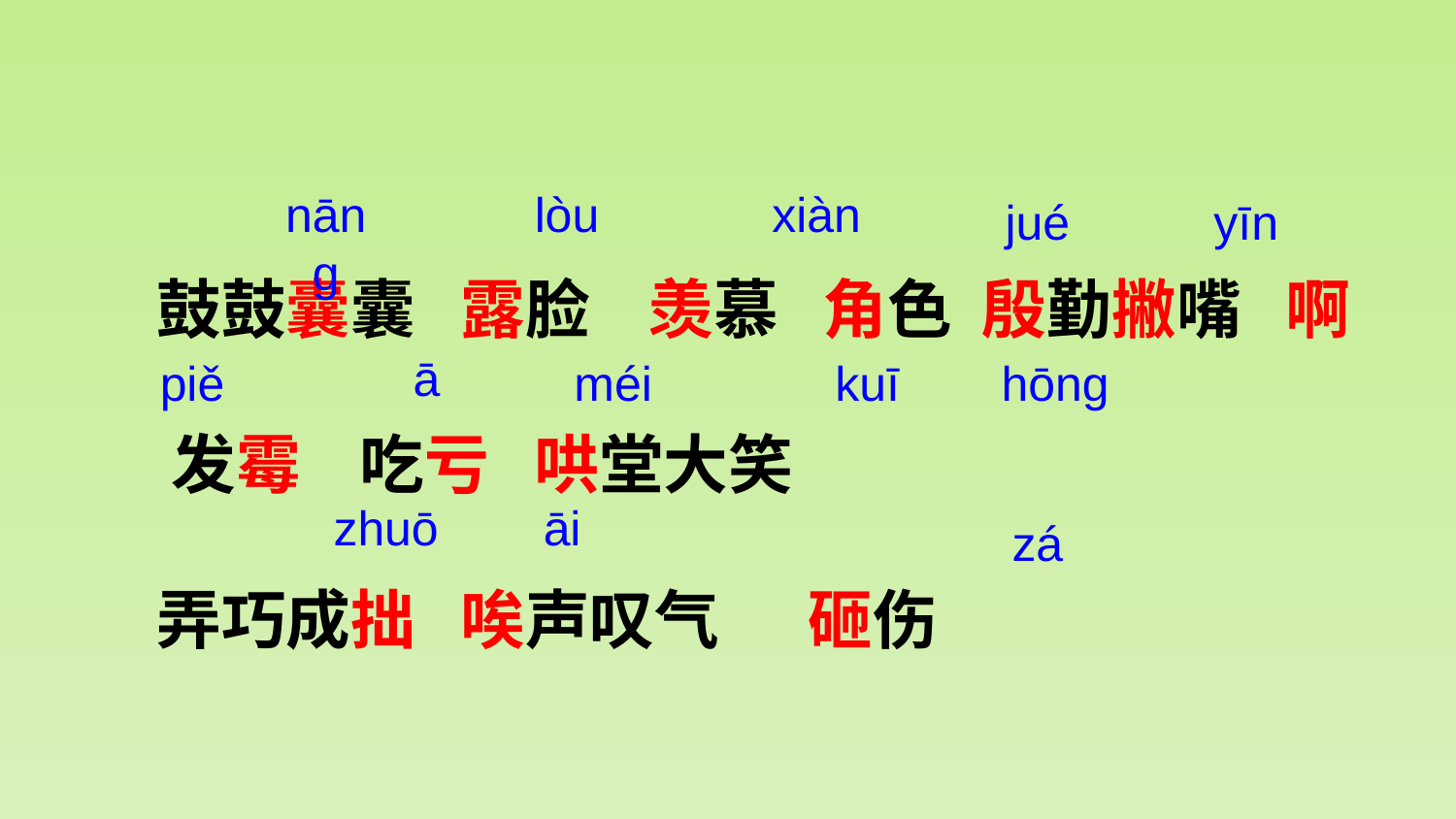

nāng
lòu
xiàn
鼓鼓囊囊   露脸    羡慕   角色  殷勤撇嘴   啊  发霉    吃亏   哄堂大笑
弄巧成拙   唉声叹气      砸伤

jué
yīn
ā
piě
méi
kuī
hōng
zhuō
āi
zá